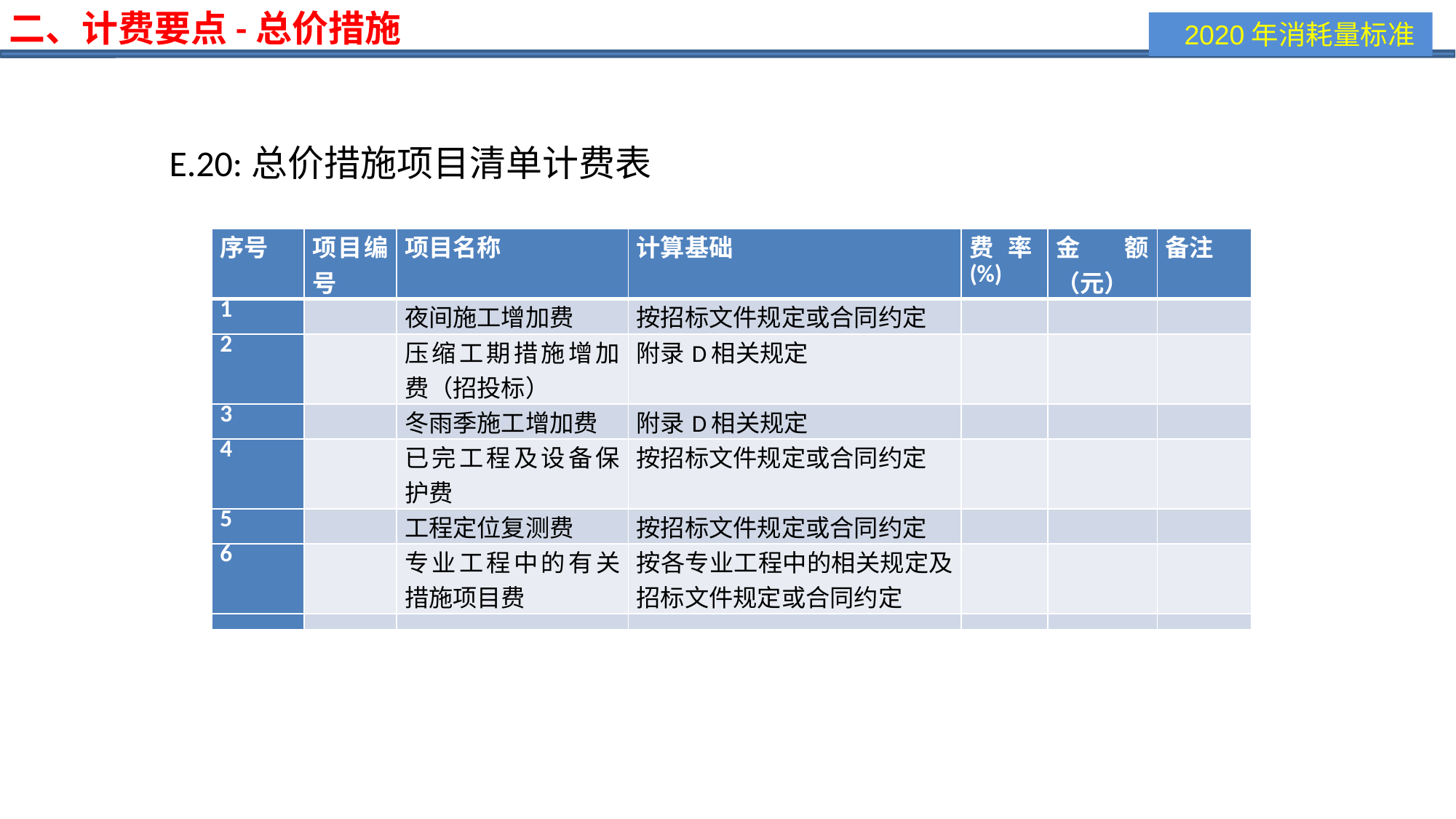

二、计费要点-总价措施
E.20:总价措施项目清单计费表
| 序号 | 项目编号 | 项目名称 | 计算基础 | 费率(%) | 金额（元） | 备注 |
| --- | --- | --- | --- | --- | --- | --- |
| 1 |  | 夜间施工增加费 | 按招标文件规定或合同约定 |  |  |  |
| 2 |  | 压缩工期措施增加费（招投标） | 附录D相关规定 |  |  |  |
| 3 |  | 冬雨季施工增加费 | 附录D相关规定 |  |  |  |
| 4 |  | 已完工程及设备保护费 | 按招标文件规定或合同约定 |  |  |  |
| 5 |  | 工程定位复测费 | 按招标文件规定或合同约定 |  |  |  |
| 6 |  | 专业工程中的有关措施项目费 | 按各专业工程中的相关规定及招标文件规定或合同约定 |  |  |  |
|  |  |  |  |  |  |  |